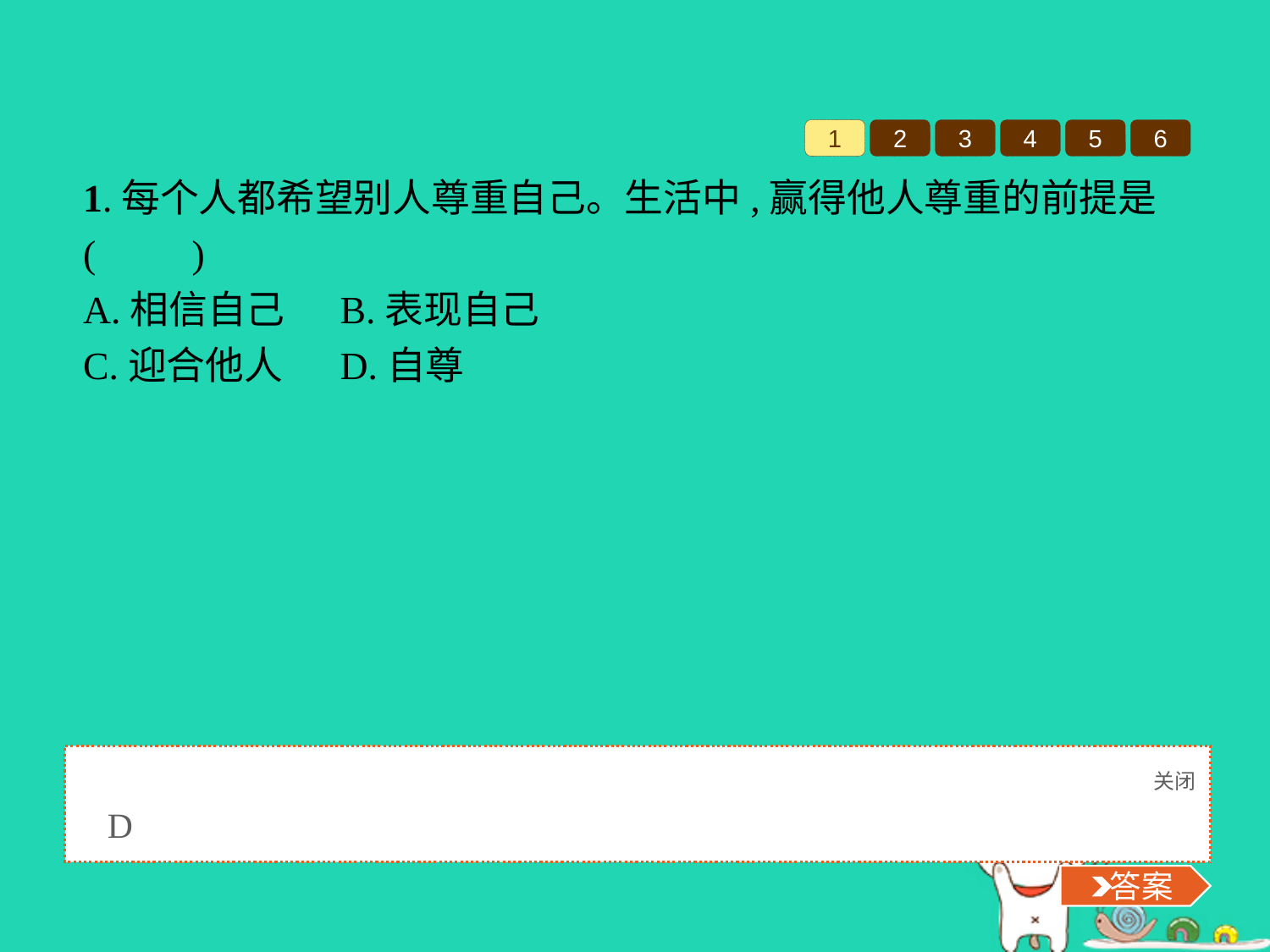

1
2
3
4
5
6
1.每个人都希望别人尊重自己。生活中,赢得他人尊重的前提是(　　)
A.相信自己	B.表现自己
C.迎合他人	D.自尊

关闭
  答案

D
  答案